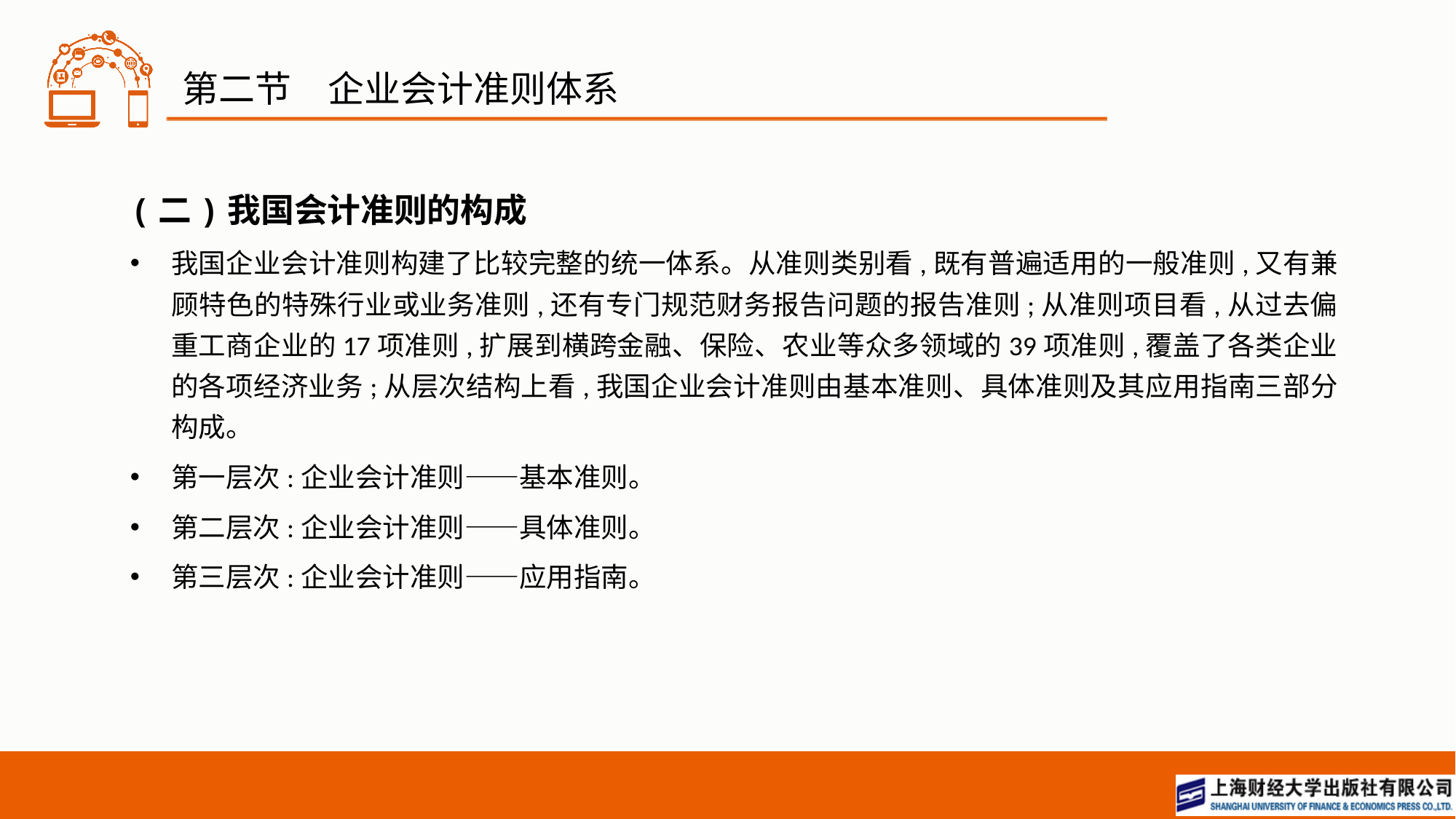

# 第二节　企业会计准则体系
(二)我国会计准则的构成
我国企业会计准则构建了比较完整的统一体系。从准则类别看,既有普遍适用的一般准则,又有兼顾特色的特殊行业或业务准则,还有专门规范财务报告问题的报告准则;从准则项目看,从过去偏重工商企业的17项准则,扩展到横跨金融、保险、农业等众多领域的39项准则,覆盖了各类企业的各项经济业务;从层次结构上看,我国企业会计准则由基本准则、具体准则及其应用指南三部分构成。
第一层次:企业会计准则——基本准则。
第二层次:企业会计准则——具体准则。
第三层次:企业会计准则——应用指南。